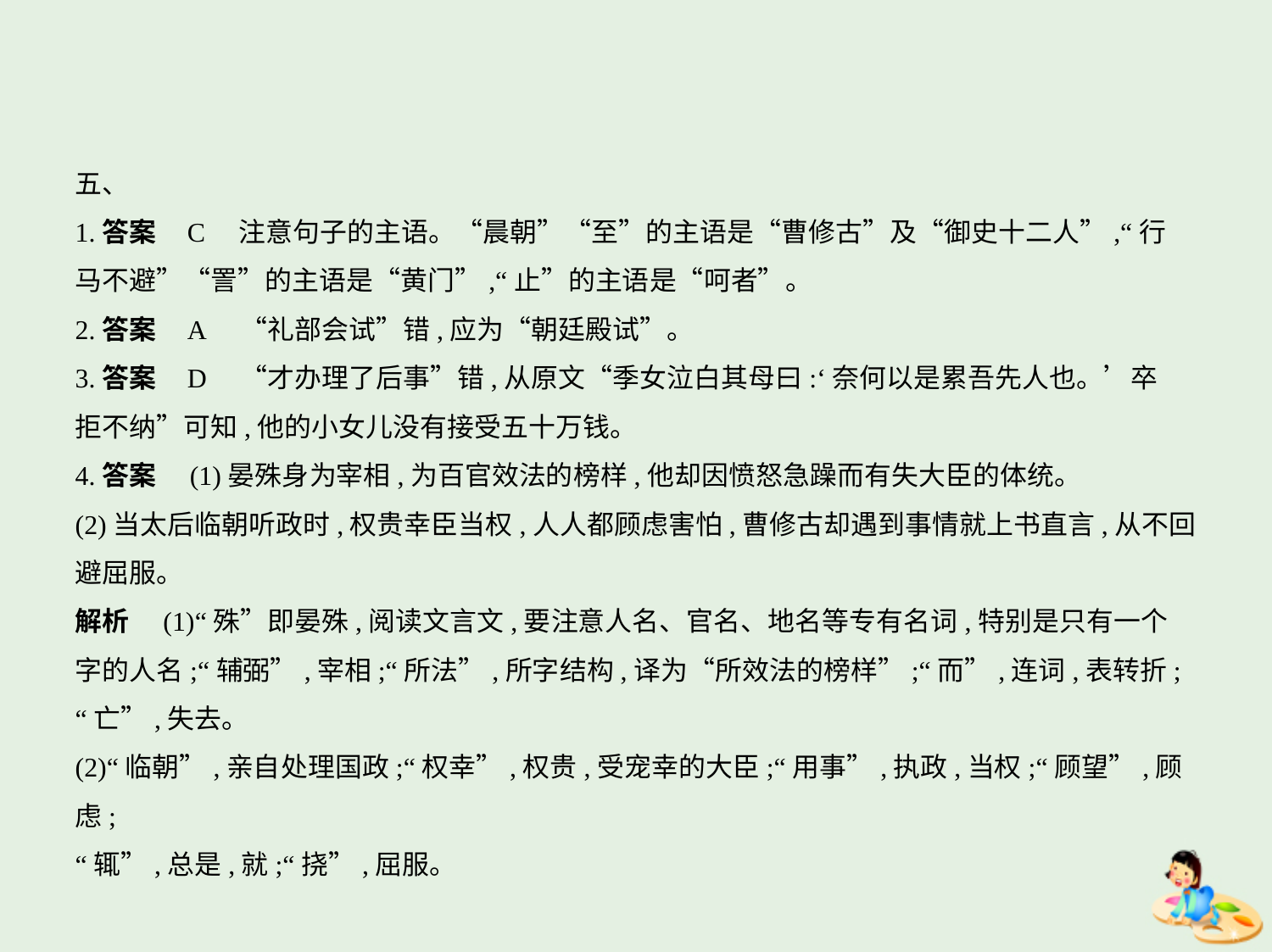

五、
1.答案    C　注意句子的主语。“晨朝”“至”的主语是“曹修古”及“御史十二人”,“行
马不避”“詈”的主语是“黄门”,“止”的主语是“呵者”。
2.答案    A　“礼部会试”错,应为“朝廷殿试”。
3.答案    D　“才办理了后事”错,从原文“季女泣白其母曰:‘奈何以是累吾先人也。’卒
拒不纳”可知,他的小女儿没有接受五十万钱。
4.答案　(1)晏殊身为宰相,为百官效法的榜样,他却因愤怒急躁而有失大臣的体统。
(2)当太后临朝听政时,权贵幸臣当权,人人都顾虑害怕,曹修古却遇到事情就上书直言,从不回
避屈服。
解析　(1)“殊”即晏殊,阅读文言文,要注意人名、官名、地名等专有名词,特别是只有一个
字的人名;“辅弼”,宰相;“所法”,所字结构,译为“所效法的榜样”;“而”,连词,表转折;
“亡”,失去。
(2)“临朝”,亲自处理国政;“权幸”,权贵,受宠幸的大臣;“用事”,执政,当权;“顾望”,顾虑;
“辄”,总是,就;“挠”,屈服。